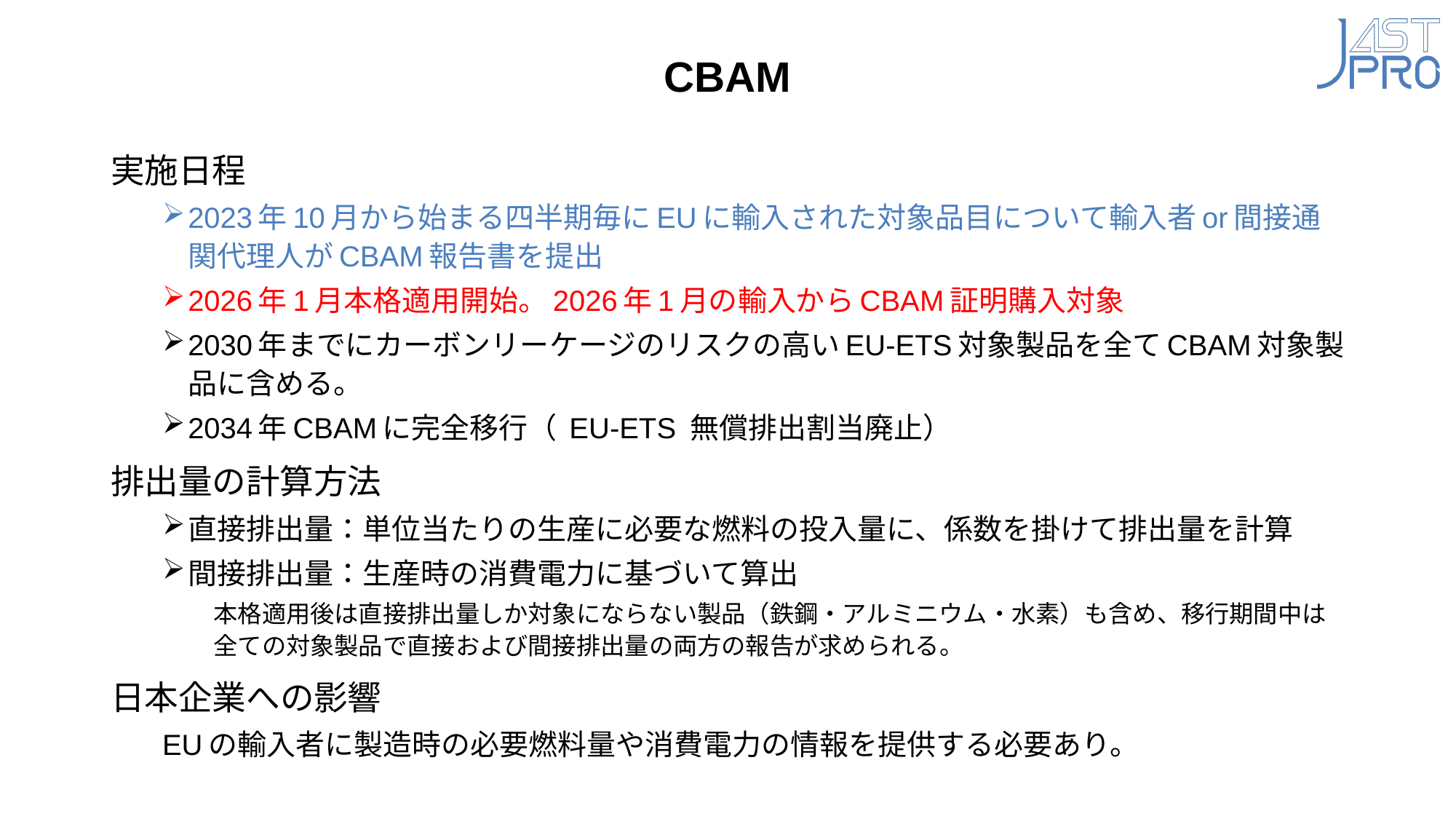

# CBAM
実施日程
2023年10月から始まる四半期毎にEUに輸入された対象品目について輸入者or間接通関代理人がCBAM報告書を提出
2026年1月本格適用開始。2026年1月の輸入からCBAM証明購入対象
2030年までにカーボンリーケージのリスクの高いEU-ETS対象製品を全てCBAM対象製品に含める。
2034年CBAMに完全移行（ EU-ETS 無償排出割当廃止）
排出量の計算方法
直接排出量：単位当たりの生産に必要な燃料の投入量に、係数を掛けて排出量を計算
間接排出量：生産時の消費電力に基づいて算出
本格適用後は直接排出量しか対象にならない製品（鉄鋼・アルミニウム・水素）も含め、移行期間中は全ての対象製品で直接および間接排出量の両方の報告が求められる。
日本企業への影響
EUの輸入者に製造時の必要燃料量や消費電力の情報を提供する必要あり。